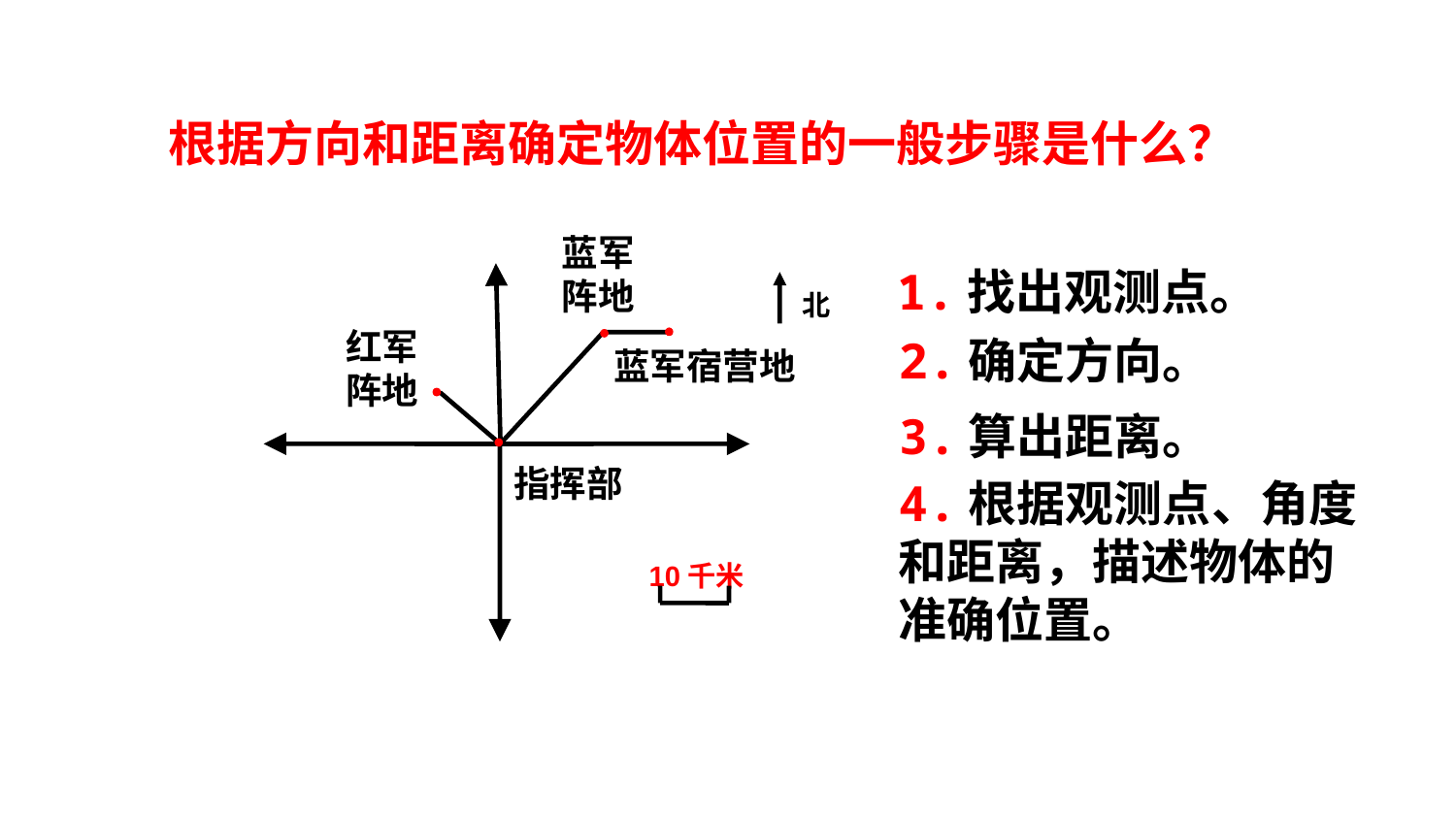

根据方向和距离确定物体位置的一般步骤是什么？
蓝军阵地
1.找出观测点。

北
红军阵地
2.确定方向。

蓝军宿营地

3.算出距离。

指挥部
4.根据观测点、角度
和距离，描述物体的
准确位置。
10千米